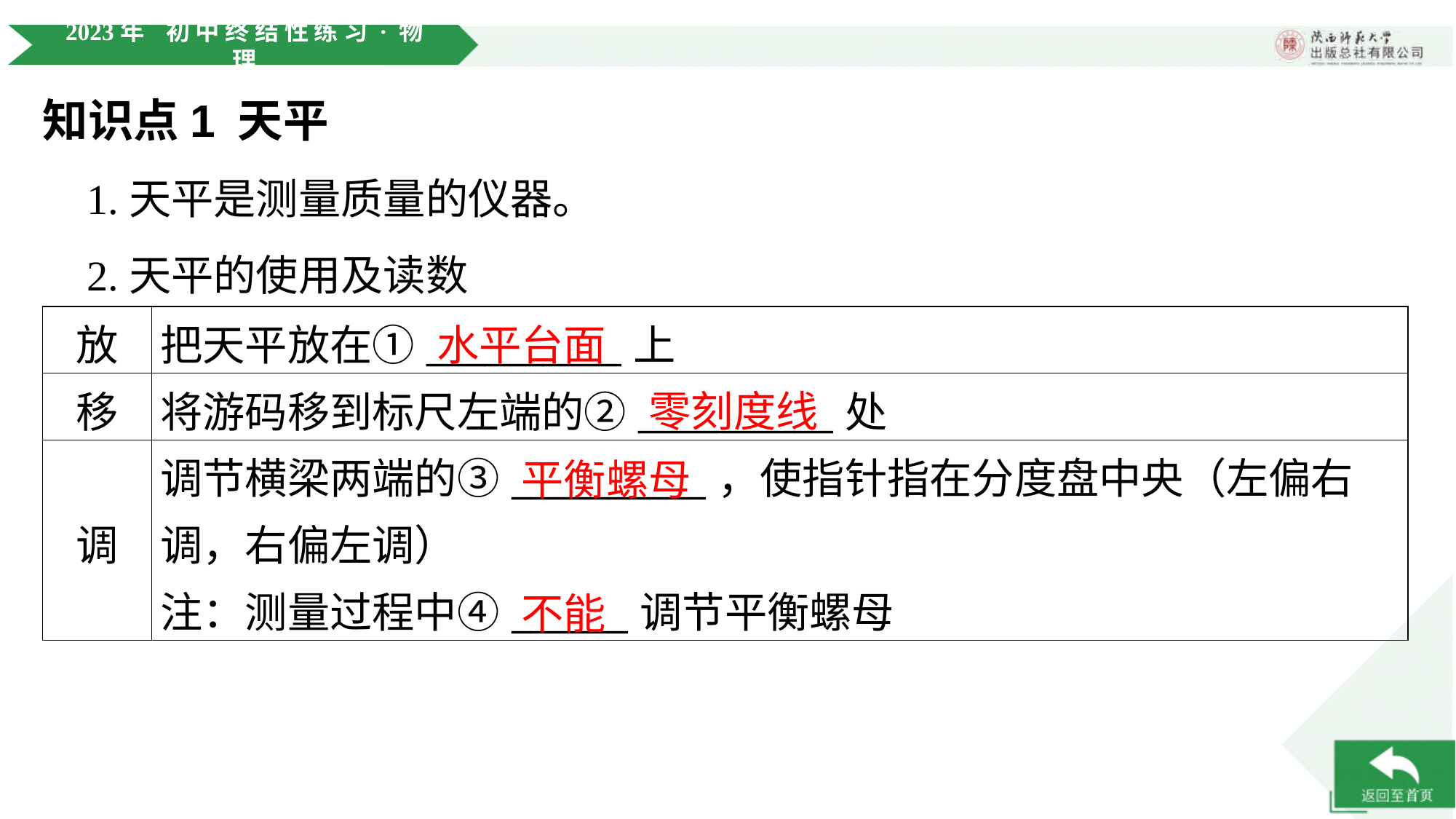

知识点1 天平
    1.天平是测量质量的仪器。
    2.天平的使用及读数
水平台面
| 放 | 把天平放在①\_\_\_\_\_\_\_\_\_\_上 |
| --- | --- |
| 移 | 将游码移到标尺左端的②\_\_\_\_\_\_\_\_\_\_处 |
| 调 | 调节横梁两端的③\_\_\_\_\_\_\_\_\_\_，使指针指在分度盘中央（左偏右 调，右偏左调） 注：测量过程中④\_\_\_\_\_\_调节平衡螺母 |
零刻度线
平衡螺母
不能